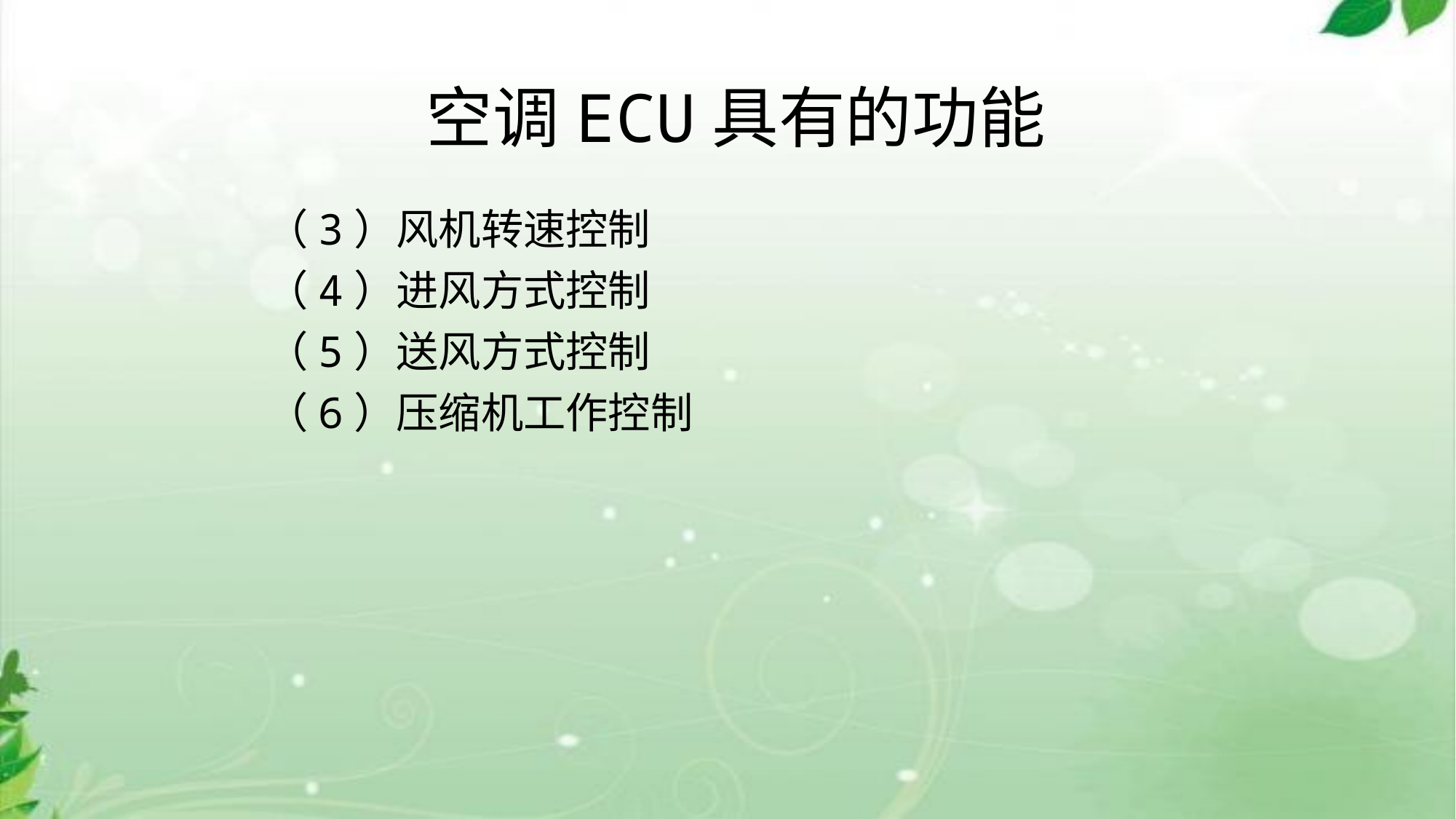

# 空调ECU具有的功能
（3）风机转速控制
（4）进风方式控制
（5）送风方式控制
（6）压缩机工作控制